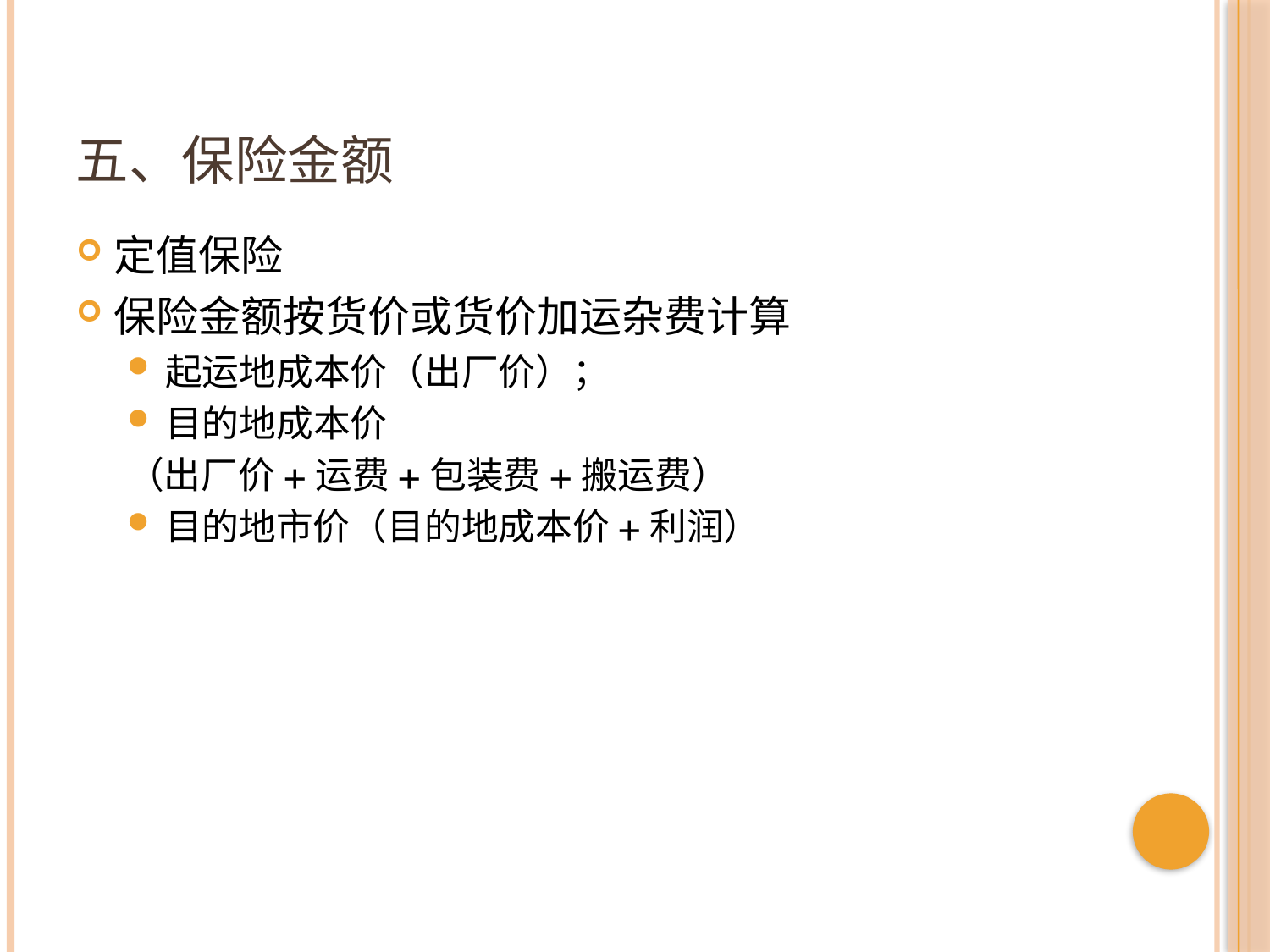

# 五、保险金额
定值保险
保险金额按货价或货价加运杂费计算
起运地成本价（出厂价）；
目的地成本价
（出厂价+运费+包装费+搬运费）
目的地市价（目的地成本价+利润）